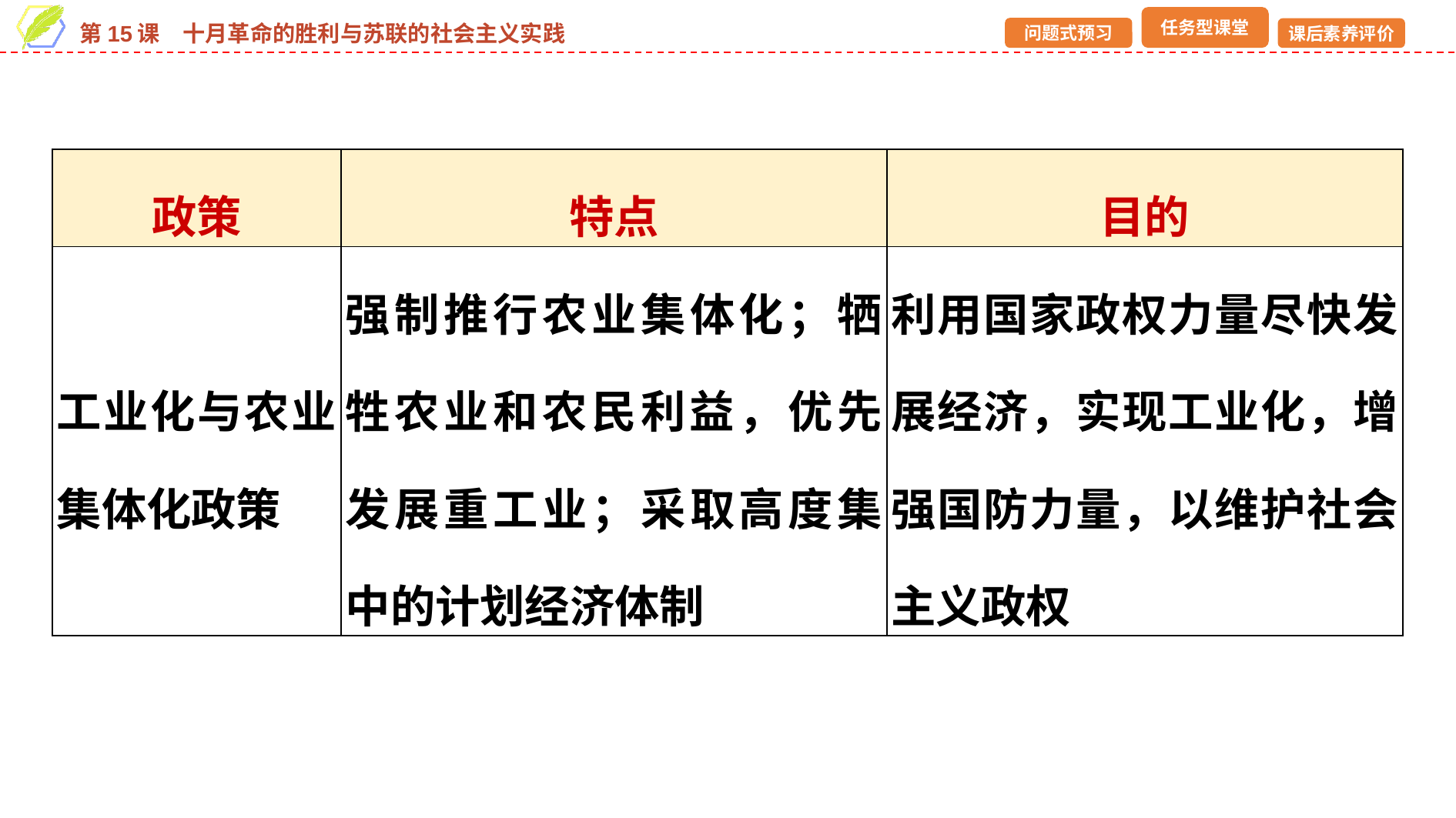

| 政策 | 特点 | 目的 |
| --- | --- | --- |
| 工业化与农业集体化政策 | 强制推行农业集体化；牺牲农业和农民利益，优先发展重工业；采取高度集中的计划经济体制 | 利用国家政权力量尽快发展经济，实现工业化，增强国防力量，以维护社会主义政权 |